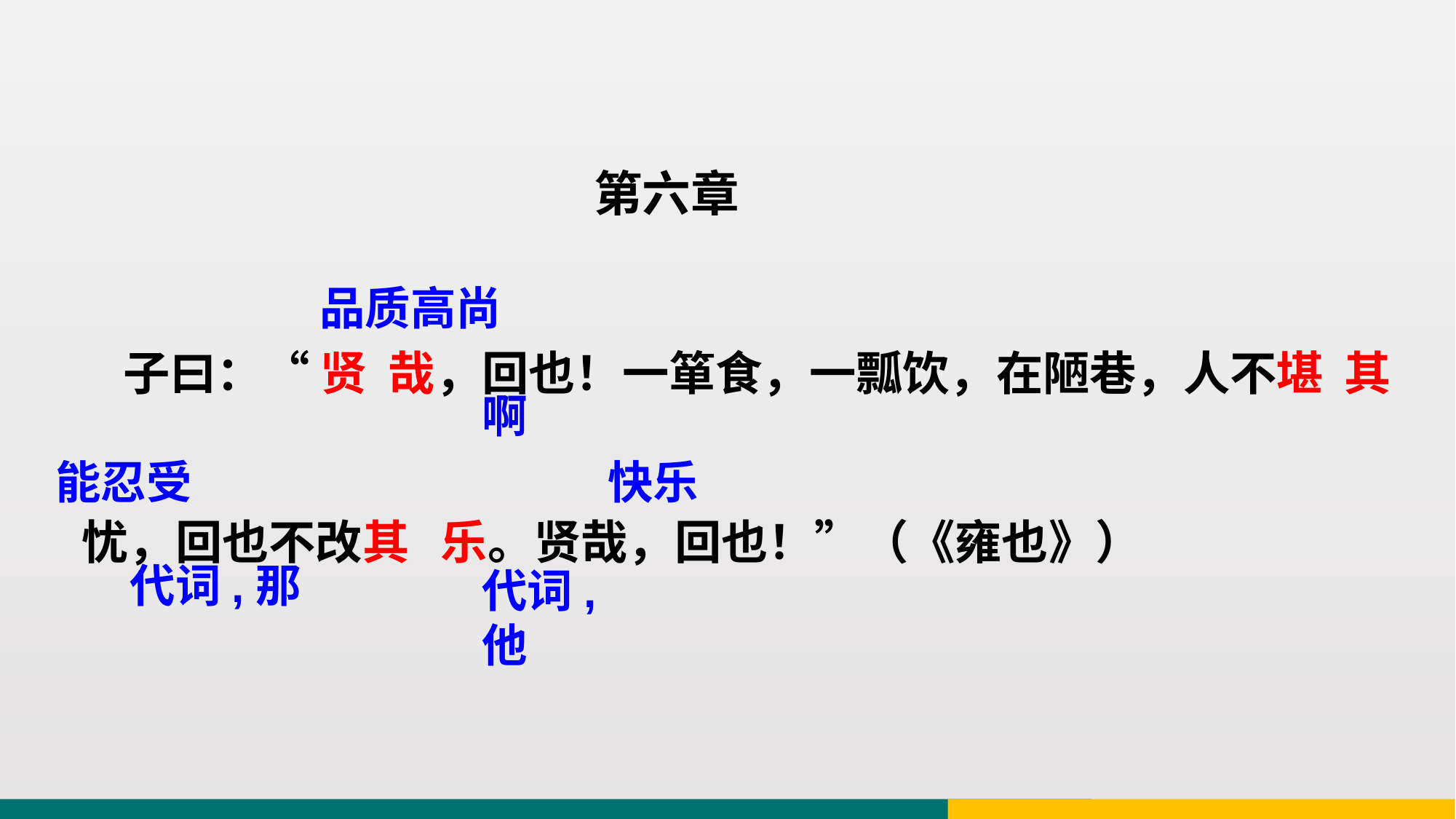

第六章
    子曰：“ 贤  哉，回也！一箪食，一瓢饮，在陋巷，人不堪  其忧，回也不改其   乐。贤哉，回也！”（《雍也》）
品质高尚
啊
能忍受
快乐
代词,那
代词,他